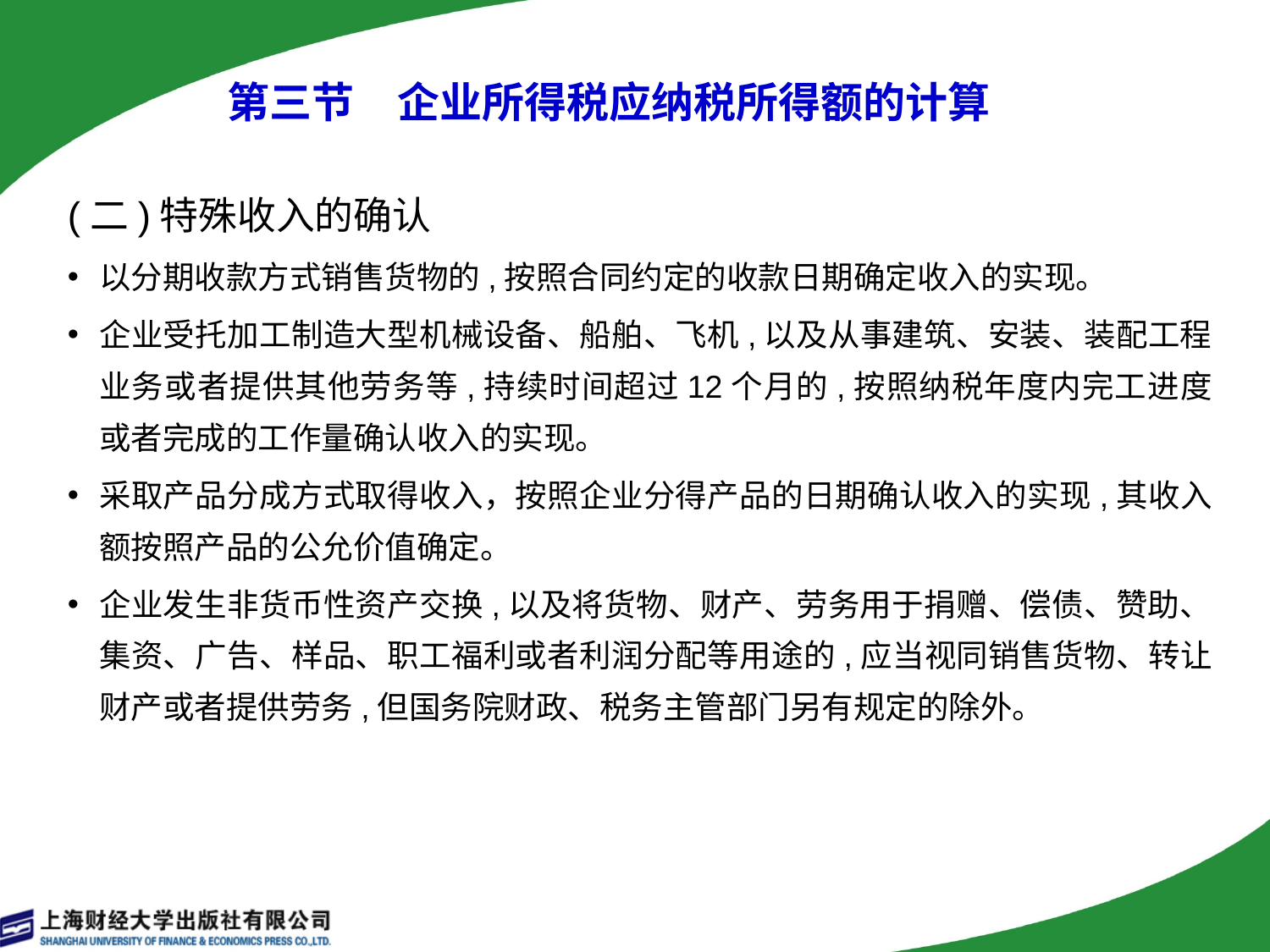

# 第三节　企业所得税应纳税所得额的计算
(二)特殊收入的确认
以分期收款方式销售货物的,按照合同约定的收款日期确定收入的实现。
企业受托加工制造大型机械设备、船舶、飞机,以及从事建筑、安装、装配工程业务或者提供其他劳务等,持续时间超过12个月的,按照纳税年度内完工进度或者完成的工作量确认收入的实现。
采取产品分成方式取得收入，按照企业分得产品的日期确认收入的实现,其收入额按照产品的公允价值确定。
企业发生非货币性资产交换,以及将货物、财产、劳务用于捐赠、偿债、赞助、集资、广告、样品、职工福利或者利润分配等用途的,应当视同销售货物、转让财产或者提供劳务,但国务院财政、税务主管部门另有规定的除外。